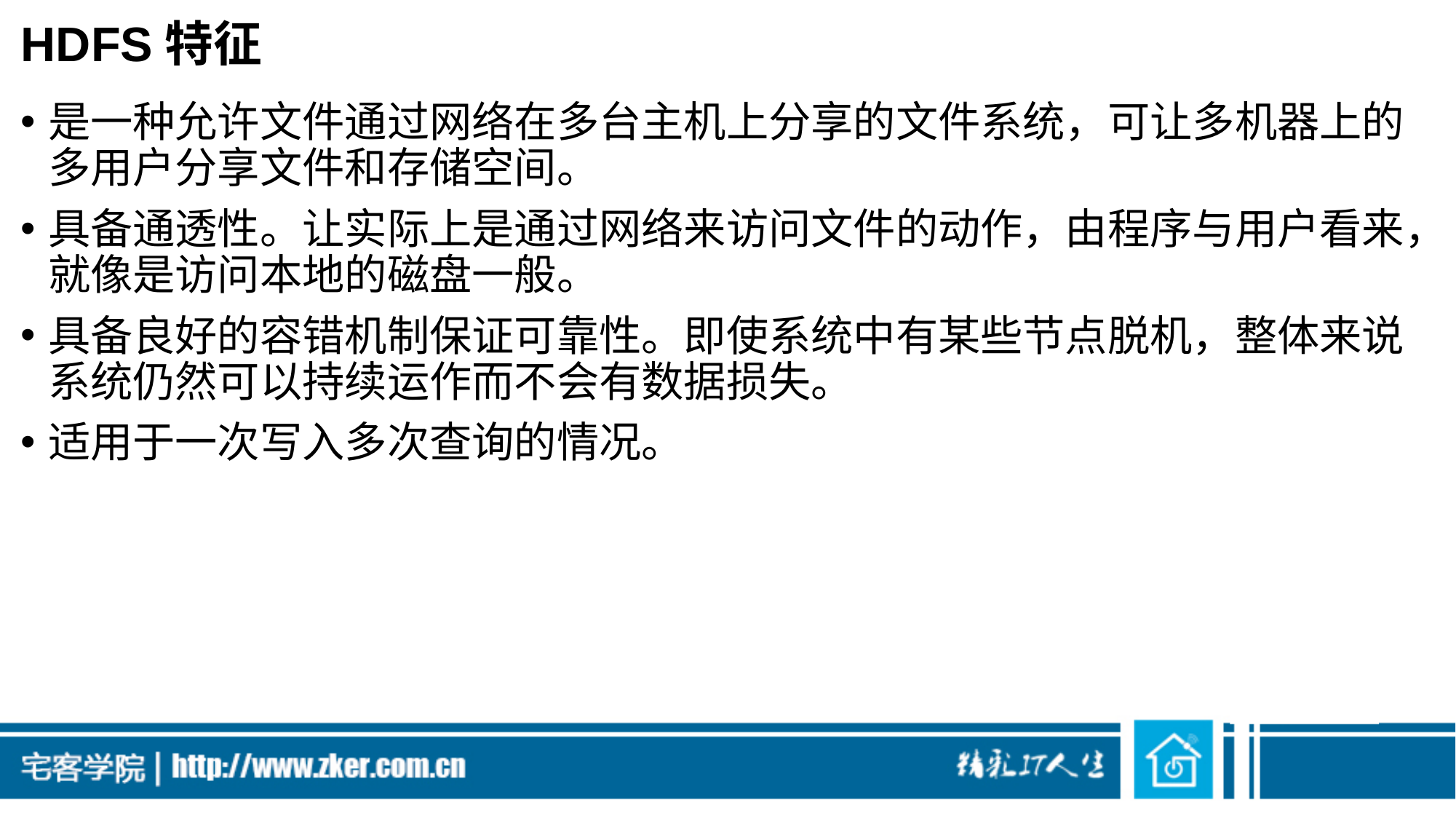

# HDFS特征
是一种允许文件通过网络在多台主机上分享的文件系统，可让多机器上的多用户分享文件和存储空间。
具备通透性。让实际上是通过网络来访问文件的动作，由程序与用户看来，就像是访问本地的磁盘一般。
具备良好的容错机制保证可靠性。即使系统中有某些节点脱机，整体来说系统仍然可以持续运作而不会有数据损失。
适用于一次写入多次查询的情况。